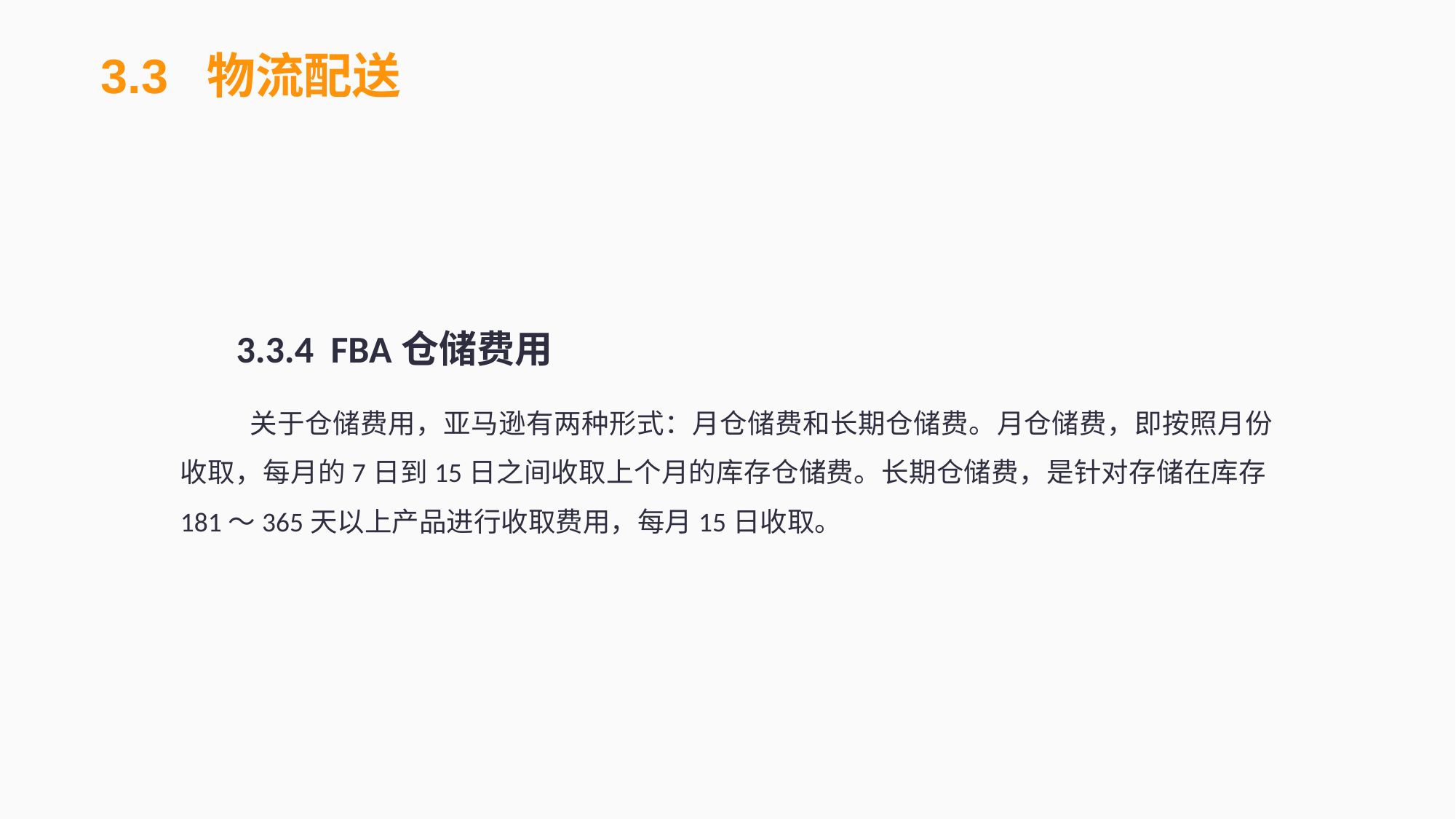

3.3  物流配送
3.3.4  FBA仓储费用
 关于仓储费用，亚马逊有两种形式：月仓储费和长期仓储费。月仓储费，即按照月份收取，每月的7日到15日之间收取上个月的库存仓储费。长期仓储费，是针对存储在库存181～365天以上产品进行收取费用，每月15日收取。